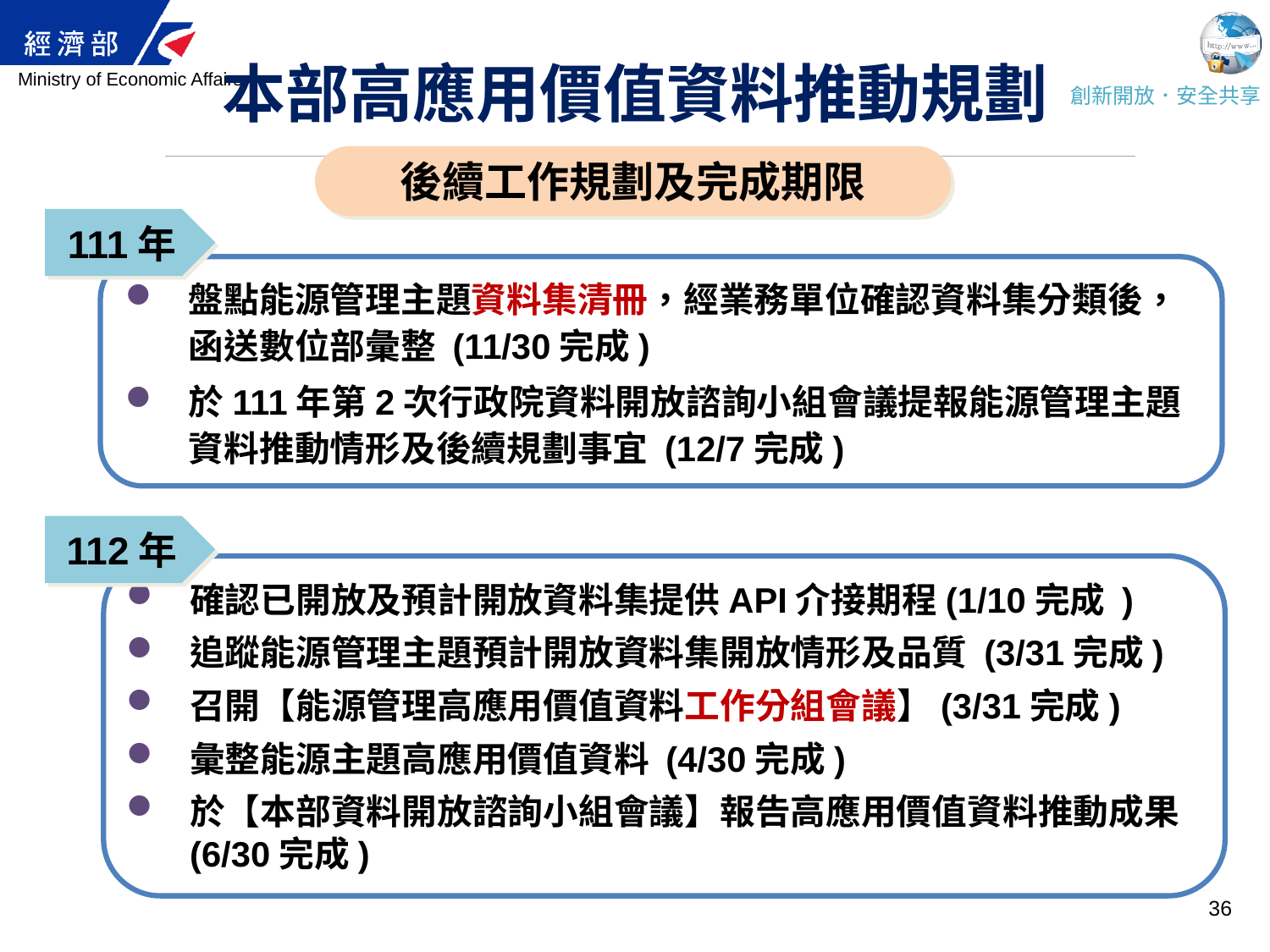

# 本部高應用價值資料推動規劃
後續工作規劃及完成期限
111年
盤點能源管理主題資料集清冊，經業務單位確認資料集分類後，函送數位部彙整 (11/30完成)
於111年第2次行政院資料開放諮詢小組會議提報能源管理主題資料推動情形及後續規劃事宜 (12/7完成)
112年

確認已開放及預計開放資料集提供API介接期程(1/10完成 )
追蹤能源管理主題預計開放資料集開放情形及品質 (3/31完成)
召開【能源管理高應用價值資料工作分組會議】(3/31完成)
彙整能源主題高應用價值資料 (4/30完成)
於【本部資料開放諮詢小組會議】報告高應用價值資料推動成果 (6/30完成)
36